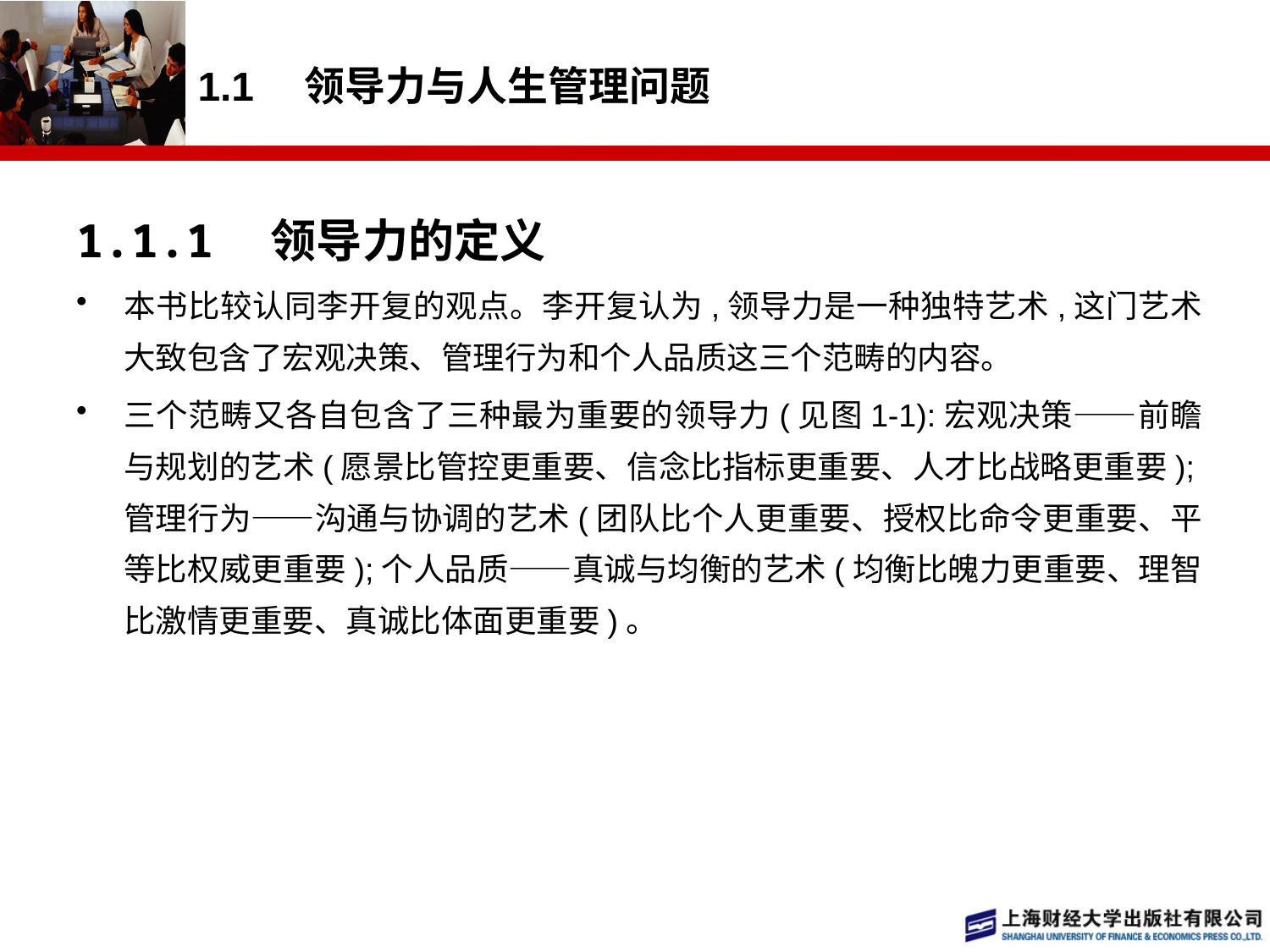

# 1.1　领导力与人生管理问题
1.1.1　领导力的定义
本书比较认同李开复的观点。李开复认为,领导力是一种独特艺术,这门艺术大致包含了宏观决策、管理行为和个人品质这三个范畴的内容。
三个范畴又各自包含了三种最为重要的领导力(见图1-1):宏观决策——前瞻与规划的艺术(愿景比管控更重要、信念比指标更重要、人才比战略更重要);管理行为——沟通与协调的艺术(团队比个人更重要、授权比命令更重要、平等比权威更重要);个人品质——真诚与均衡的艺术(均衡比魄力更重要、理智比激情更重要、真诚比体面更重要)。